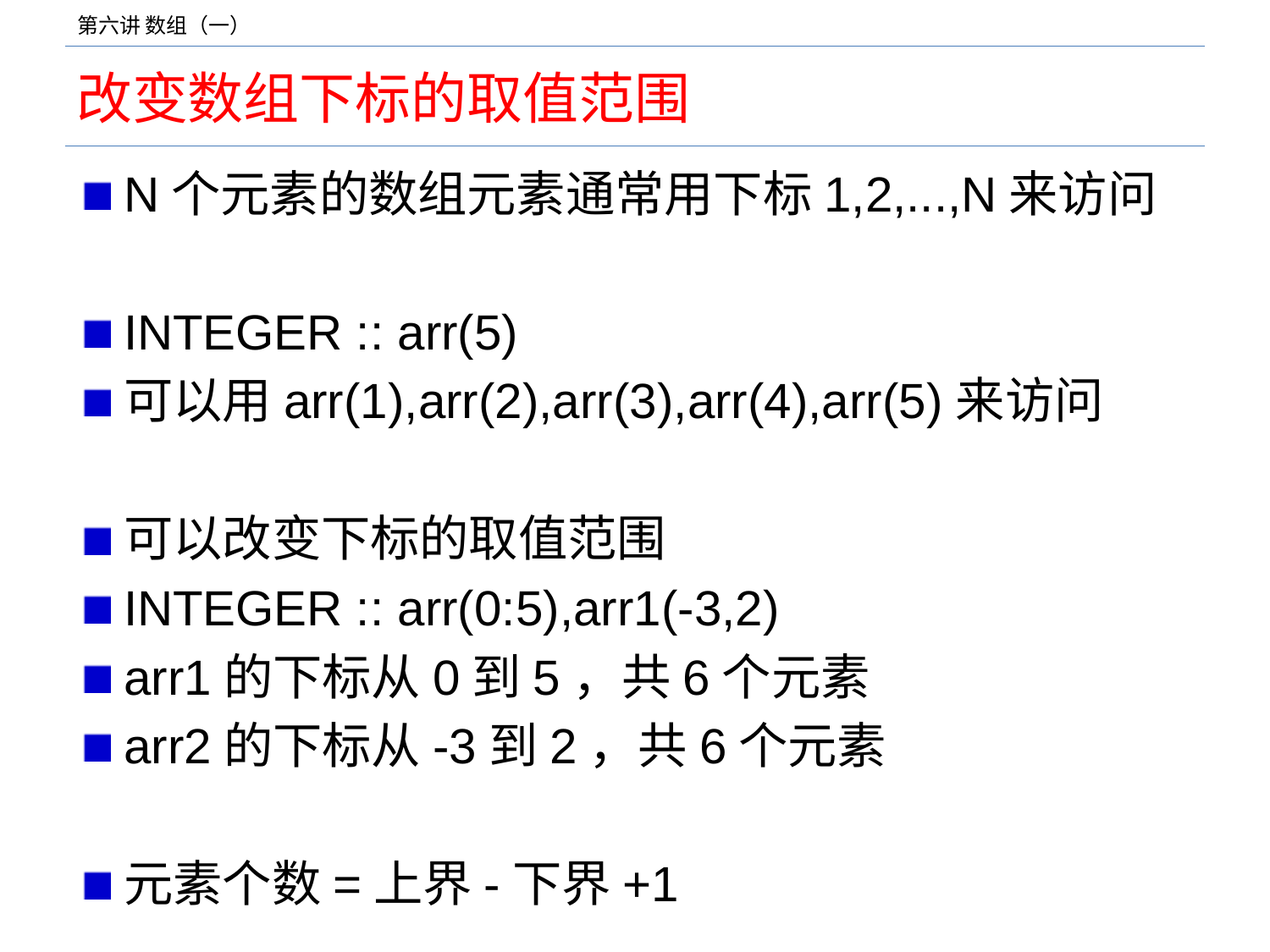

# 改变数组下标的取值范围
N个元素的数组元素通常用下标1,2,...,N来访问

INTEGER :: arr(5)
可以用arr(1),arr(2),arr(3),arr(4),arr(5)来访问

可以改变下标的取值范围
INTEGER :: arr(0:5),arr1(-3,2)
arr1的下标从0到5，共6个元素
arr2的下标从-3到2，共6个元素

元素个数=上界-下界+1